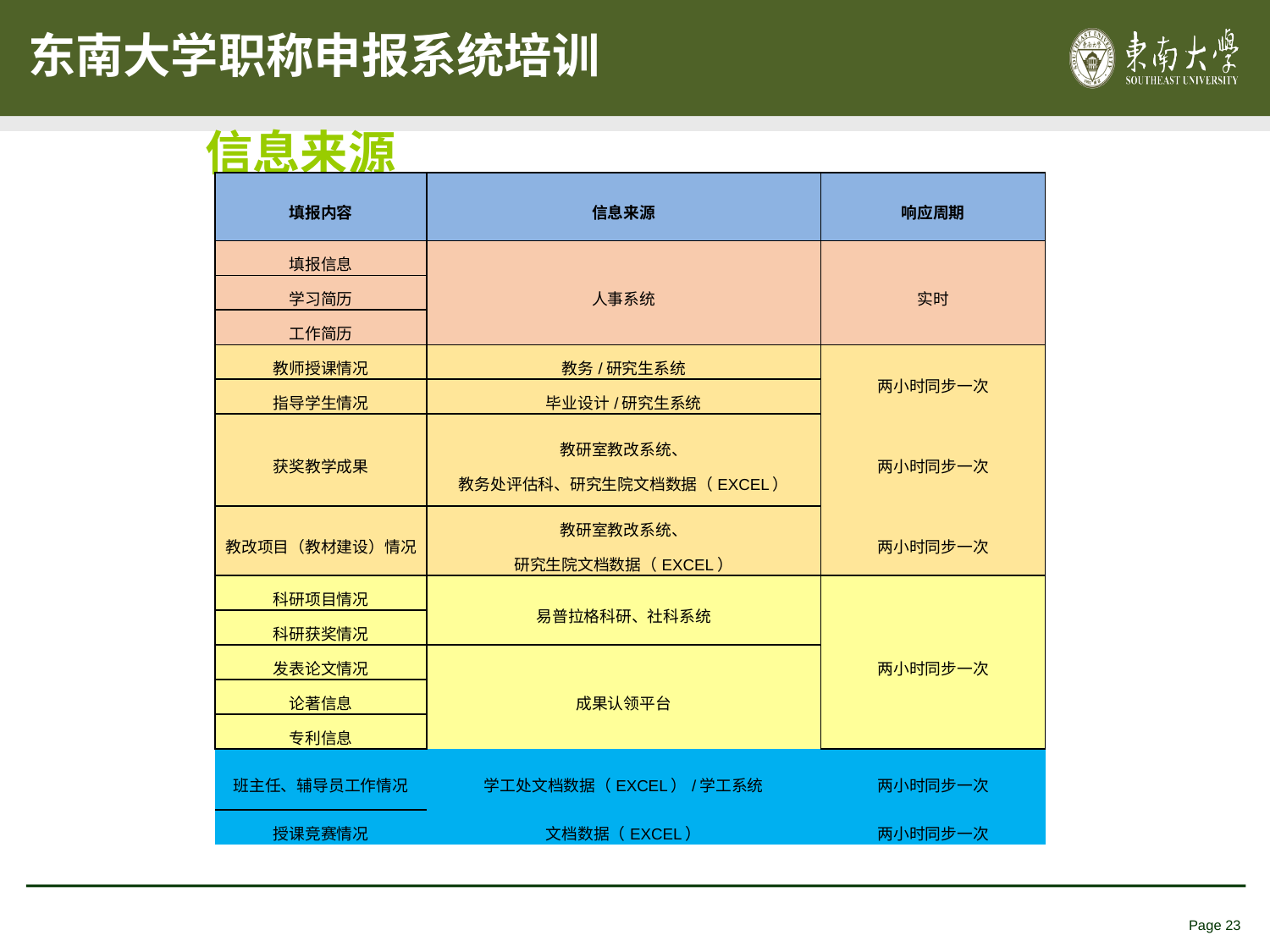

# 信息来源
| 填报内容 | 信息来源 | 响应周期 |
| --- | --- | --- |
| 填报信息 | 人事系统 | 实时 |
| 学习简历 |  |  |
| 工作简历 |  |  |
| 教师授课情况 | 教务/研究生系统 | 两小时同步一次 |
| 指导学生情况 | 毕业设计/研究生系统 |  |
| 获奖教学成果 | 教研室教改系统、 教务处评估科、研究生院文档数据（EXCEL） | 两小时同步一次 |
| 教改项目（教材建设）情况 | 教研室教改系统、 研究生院文档数据（EXCEL） | 两小时同步一次 |
| 科研项目情况 | 易普拉格科研、社科系统 | 两小时同步一次 |
| 科研获奖情况 |  |  |
| 发表论文情况 | 成果认领平台 |  |
| 论著信息 |  |  |
| 专利信息 |  |  |
| 班主任、辅导员工作情况 | 学工处文档数据（EXCEL）/学工系统 | 两小时同步一次 |
| 授课竞赛情况 | 文档数据（EXCEL） | 两小时同步一次 |